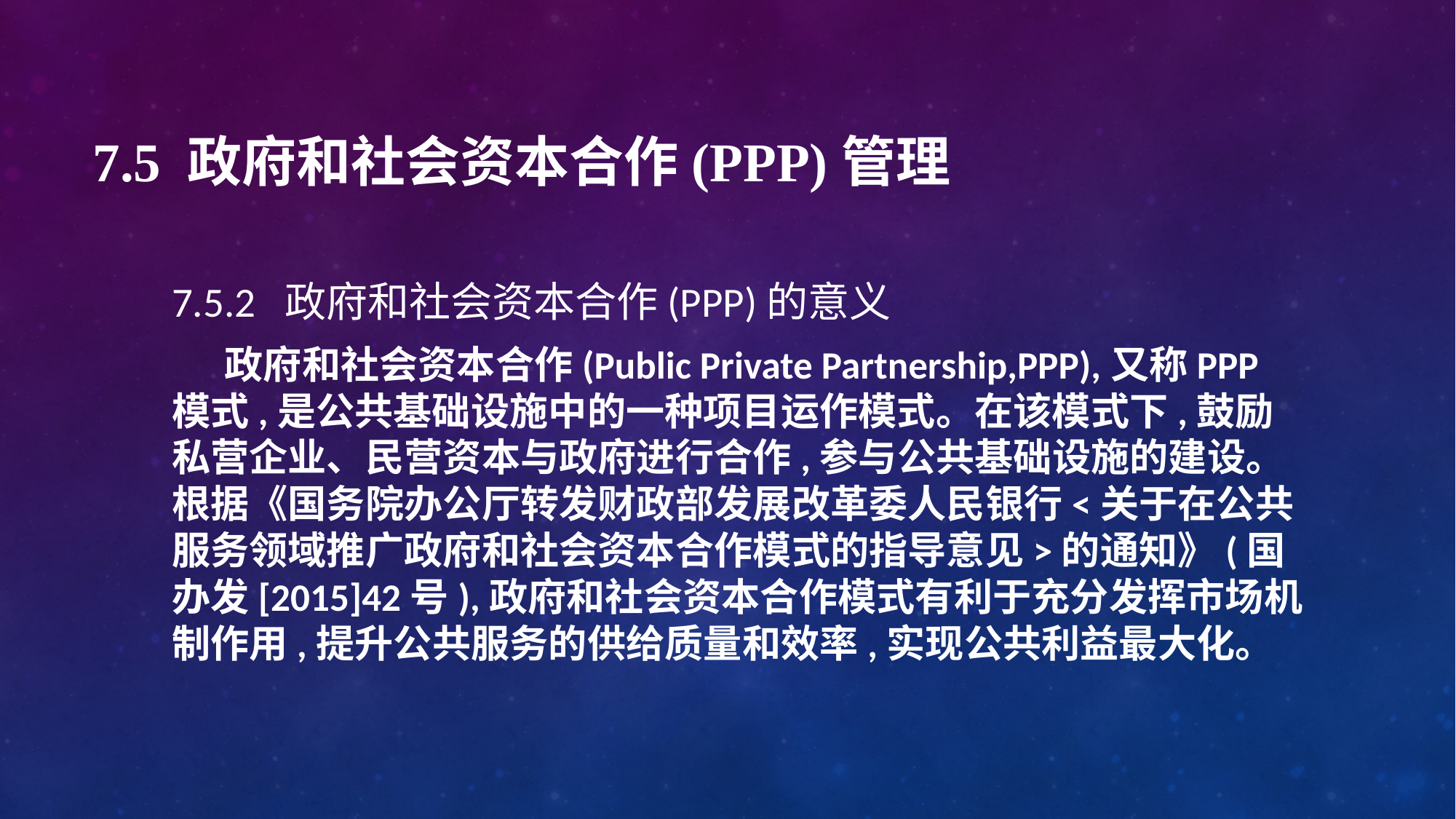

# 7.5 政府和社会资本合作(PPP)管理
7.5.2  政府和社会资本合作(PPP)的意义
     政府和社会资本合作(Public Private Partnership,PPP),又称PPP模式,是公共基础设施中的一种项目运作模式。在该模式下,鼓励私营企业、民营资本与政府进行合作,参与公共基础设施的建设。根据《国务院办公厅转发财政部发展改革委人民银行<关于在公共服务领域推广政府和社会资本合作模式的指导意见>的通知》(国办发[2015]42号),政府和社会资本合作模式有利于充分发挥市场机制作用,提升公共服务的供给质量和效率,实现公共利益最大化。